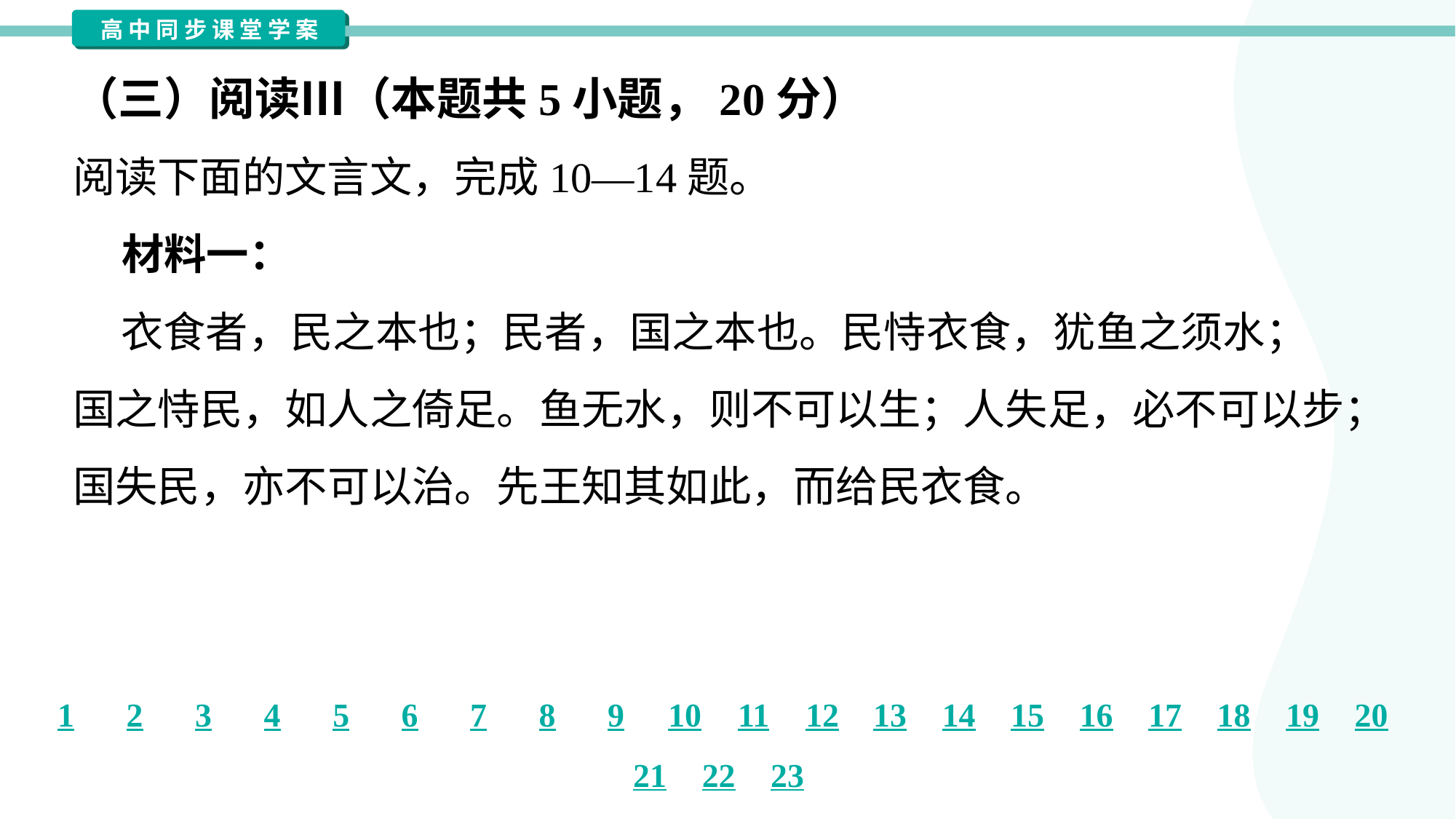

（三）阅读Ⅲ（本题共5小题，20分）

阅读下面的文言文，完成10—14题。
    材料一：
    衣食者，民之本也；民者，国之本也。民恃衣食，犹鱼之须水；
国之恃民，如人之倚足。鱼无水，则不可以生；人失足，必不可以步；
国失民，亦不可以治。先王知其如此，而给民衣食。